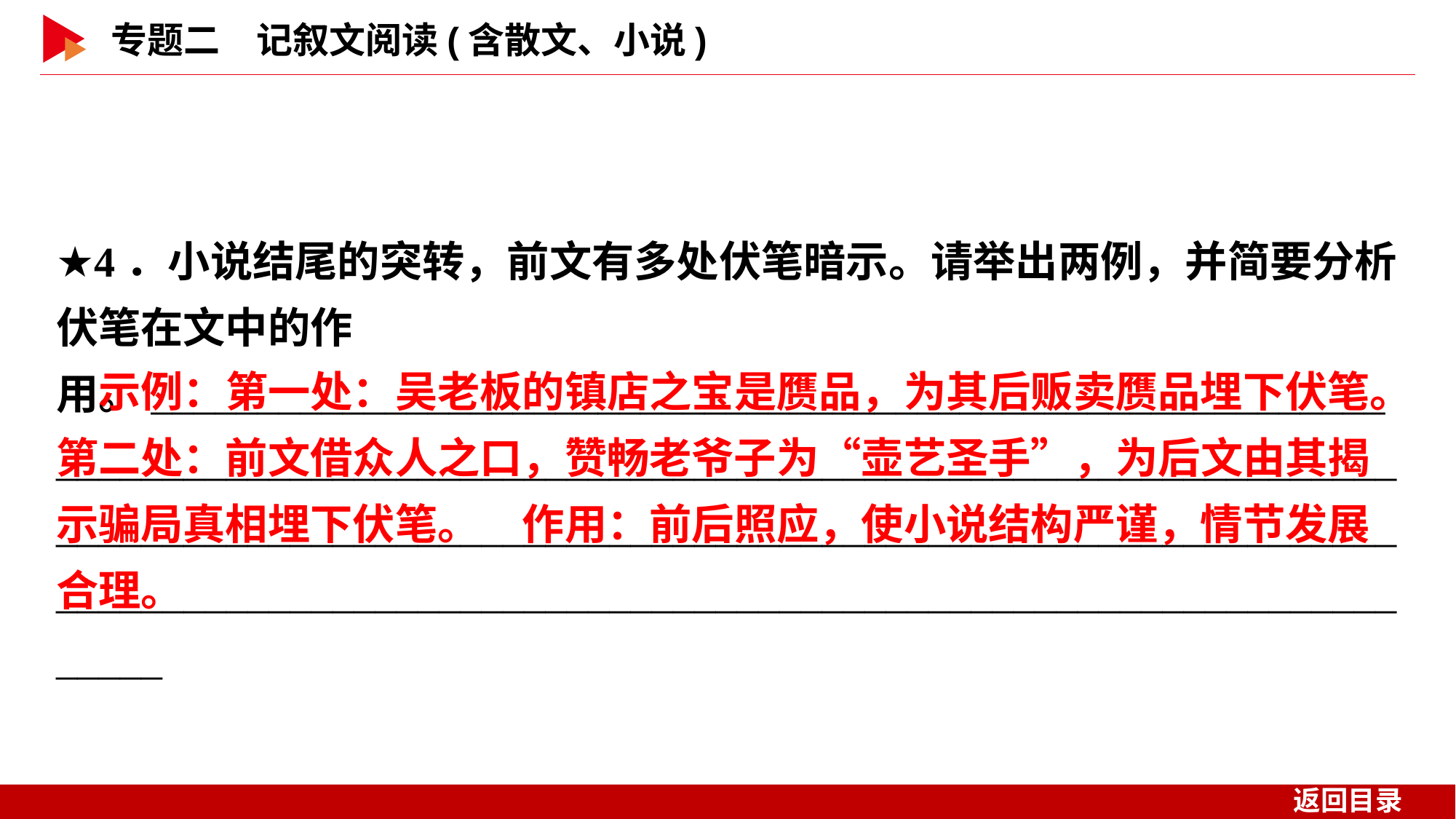

★4．小说结尾的突转，前文有多处伏笔暗示。请举出两例，并简要分析伏笔在文中的作用。____________________________________________________________________________________________________________________________________________________________________________________________________________________________________________________________
　示例：第一处：吴老板的镇店之宝是赝品，为其后贩卖赝品埋下伏笔。第二处：前文借众人之口，赞畅老爷子为“壶艺圣手”，为后文由其揭示骗局真相埋下伏笔。　作用：前后照应，使小说结构严谨，情节发展合理。